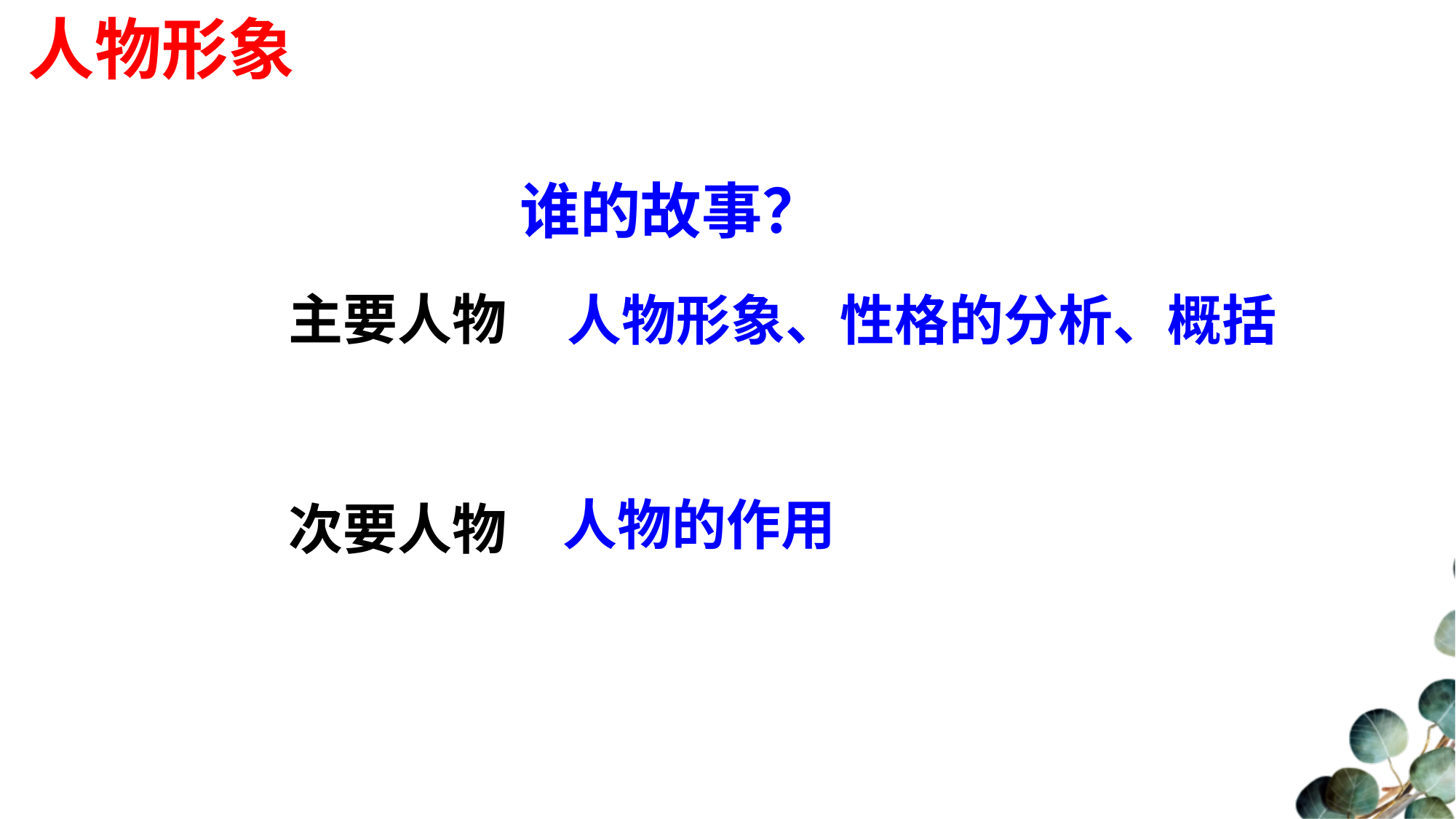

人物形象
谁的故事？
主要人物

次要人物
人物形象、性格的分析、概括
人物的作用